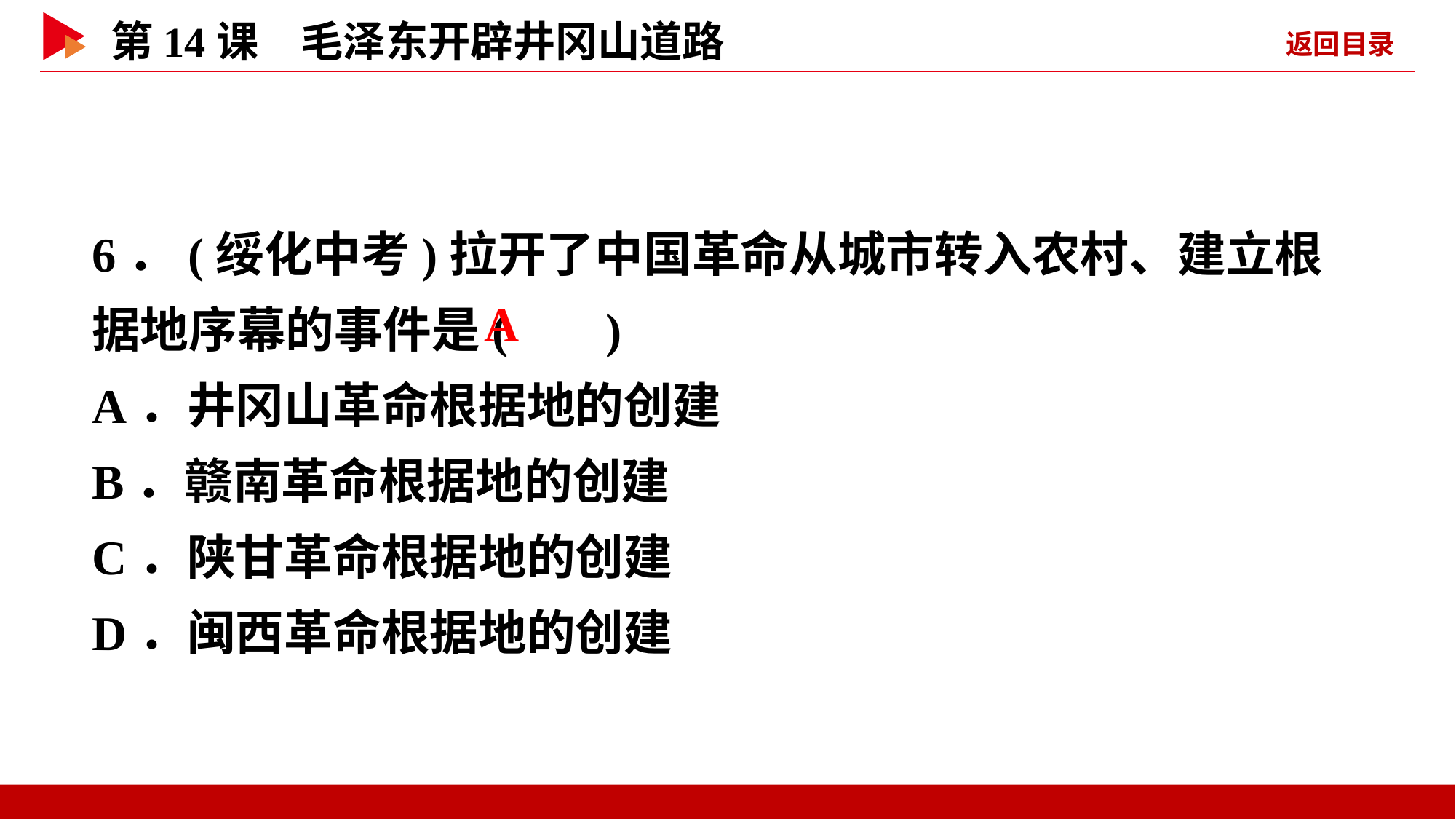

6．(绥化中考)拉开了中国革命从城市转入农村、建立根据地序幕的事件是(        )
A．井冈山革命根据地的创建
B．赣南革命根据地的创建
C．陕甘革命根据地的创建
D．闽西革命根据地的创建
   A